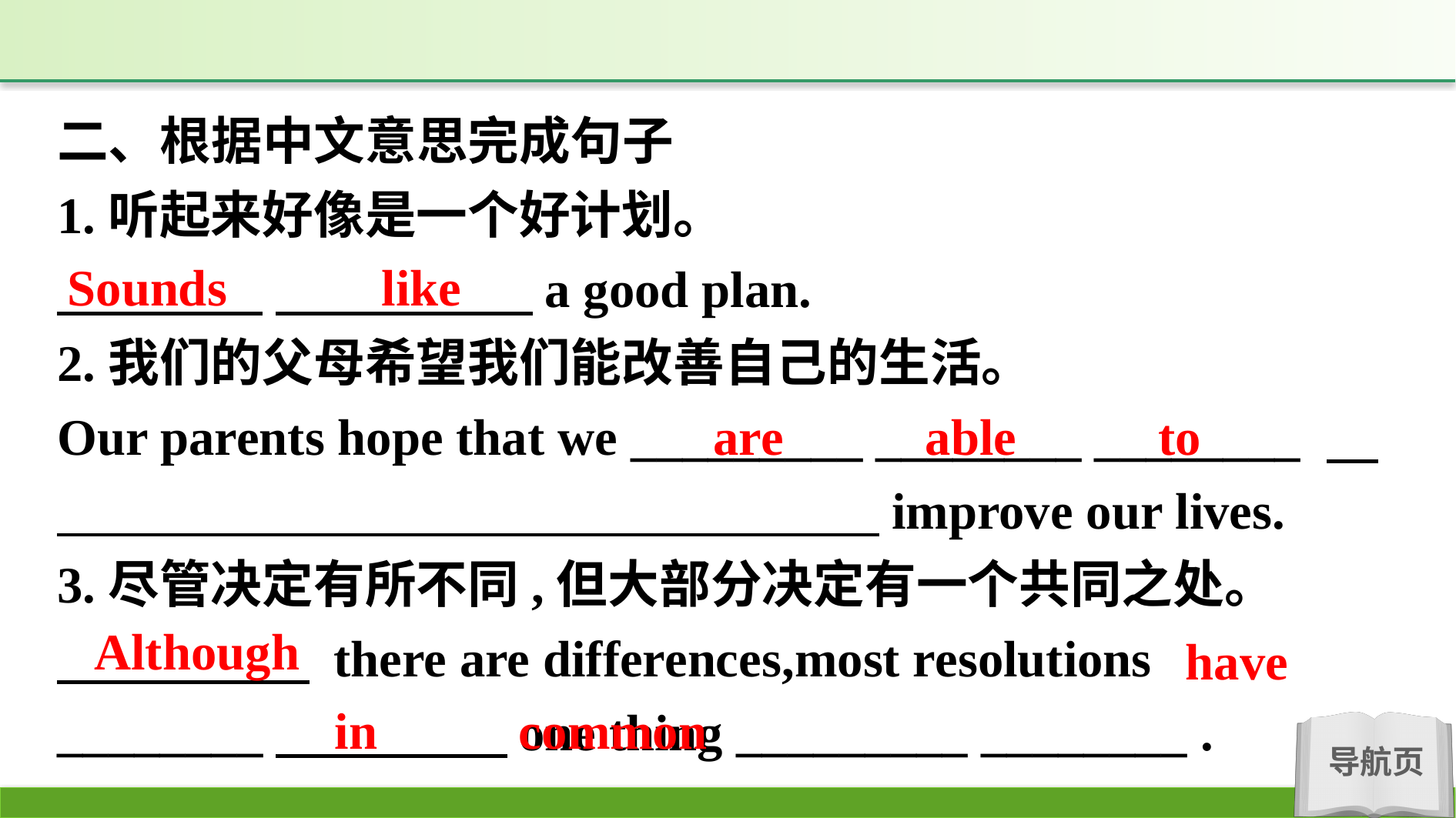

二、根据中文意思完成句子
1.听起来好像是一个好计划。
　　　　 　　　　　a good plan.
2.我们的父母希望我们能改善自己的生活。
Our parents hope that we _________ ________ ________ 　　　　　　　　　　　　　　　　　improve our lives.
3.尽管决定有所不同,但大部分决定有一个共同之处。
　　　    　 there are differences,most resolutions ________　　　　 one thing _________ ________ .
Sounds            like
are           able           to
Although
have
in           common